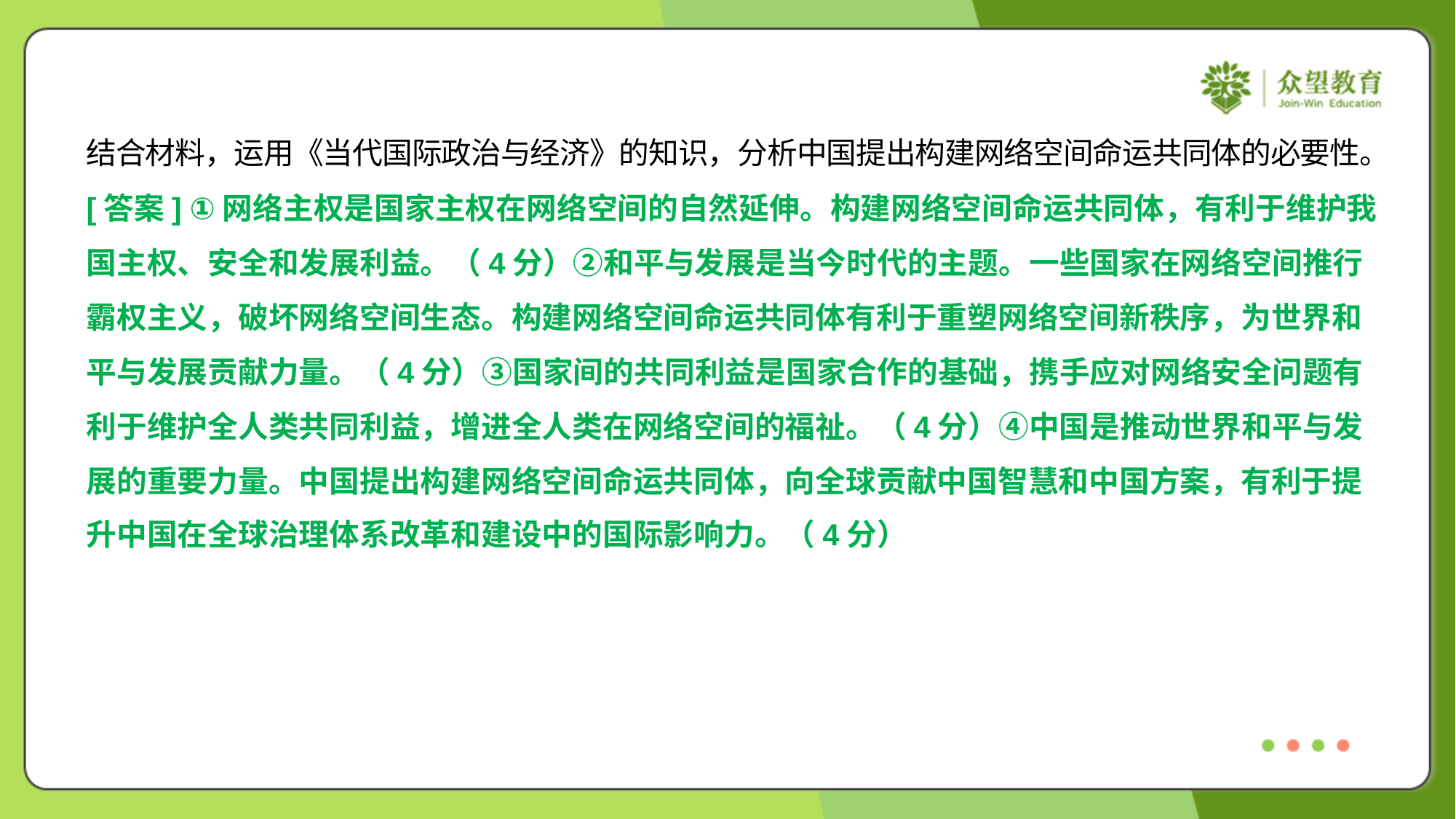

结合材料，运用《当代国际政治与经济》的知识，分析中国提出构建网络空间命运共同体的必要性。
[答案] ①网络主权是国家主权在网络空间的自然延伸。构建网络空间命运共同体，有利于维护我
国主权、安全和发展利益。（4分）②和平与发展是当今时代的主题。一些国家在网络空间推行
霸权主义，破坏网络空间生态。构建网络空间命运共同体有利于重塑网络空间新秩序，为世界和
平与发展贡献力量。（4分）③国家间的共同利益是国家合作的基础，携手应对网络安全问题有
利于维护全人类共同利益，增进全人类在网络空间的福祉。（4分）④中国是推动世界和平与发
展的重要力量。中国提出构建网络空间命运共同体，向全球贡献中国智慧和中国方案，有利于提
升中国在全球治理体系改革和建设中的国际影响力。（4分）